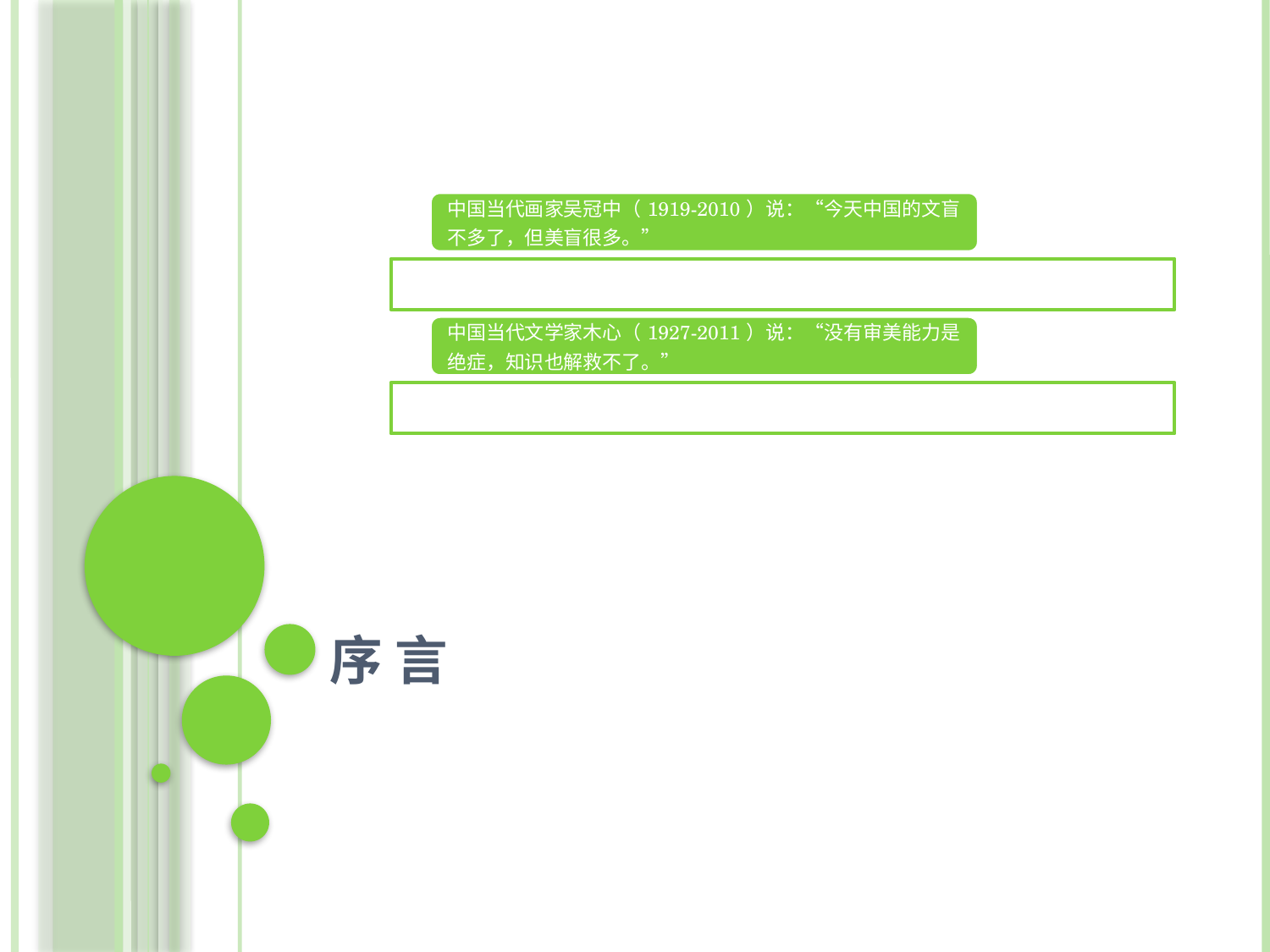

中国当代画家吴冠中（1919-2010）说：“今天中国的文盲不多了，但美盲很多。”
中国当代文学家木心（1927-2011）说：“没有审美能力是绝症，知识也解救不了。”
# 序 言